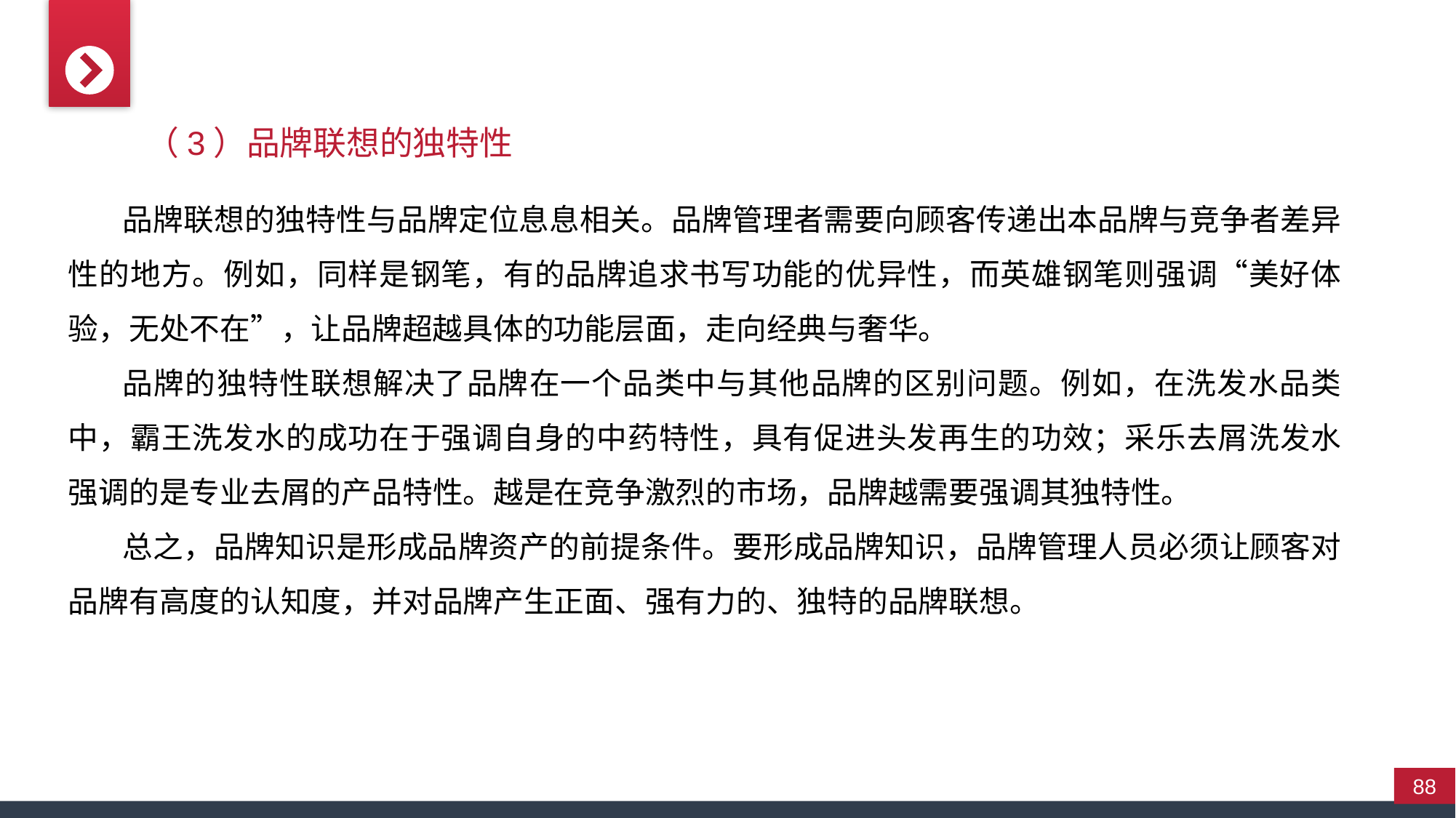

（3）品牌联想的独特性
品牌联想的独特性与品牌定位息息相关。品牌管理者需要向顾客传递出本品牌与竞争者差异性的地方。例如，同样是钢笔，有的品牌追求书写功能的优异性，而英雄钢笔则强调“美好体验，无处不在”，让品牌超越具体的功能层面，走向经典与奢华。
品牌的独特性联想解决了品牌在一个品类中与其他品牌的区别问题。例如，在洗发水品类中，霸王洗发水的成功在于强调自身的中药特性，具有促进头发再生的功效；采乐去屑洗发水强调的是专业去屑的产品特性。越是在竞争激烈的市场，品牌越需要强调其独特性。
总之，品牌知识是形成品牌资产的前提条件。要形成品牌知识，品牌管理人员必须让顾客对品牌有高度的认知度，并对品牌产生正面、强有力的、独特的品牌联想。